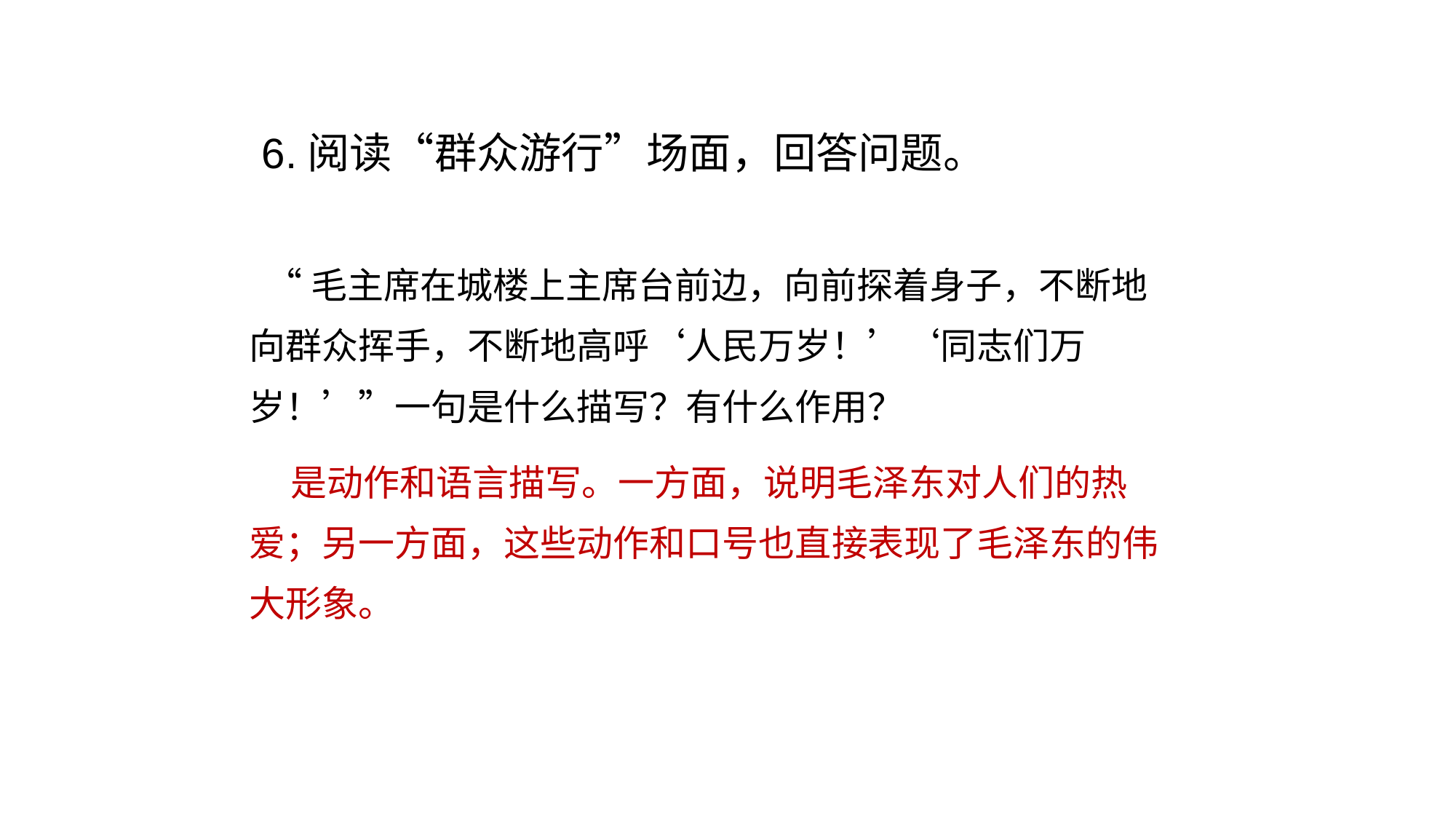

6.阅读“群众游行”场面，回答问题。
  “毛主席在城楼上主席台前边，向前探着身子，不断地向群众挥手，不断地高呼‘人民万岁！’‘同志们万岁！’”一句是什么描写？有什么作用？
    是动作和语言描写。一方面，说明毛泽东对人们的热爱；另一方面，这些动作和口号也直接表现了毛泽东的伟大形象。